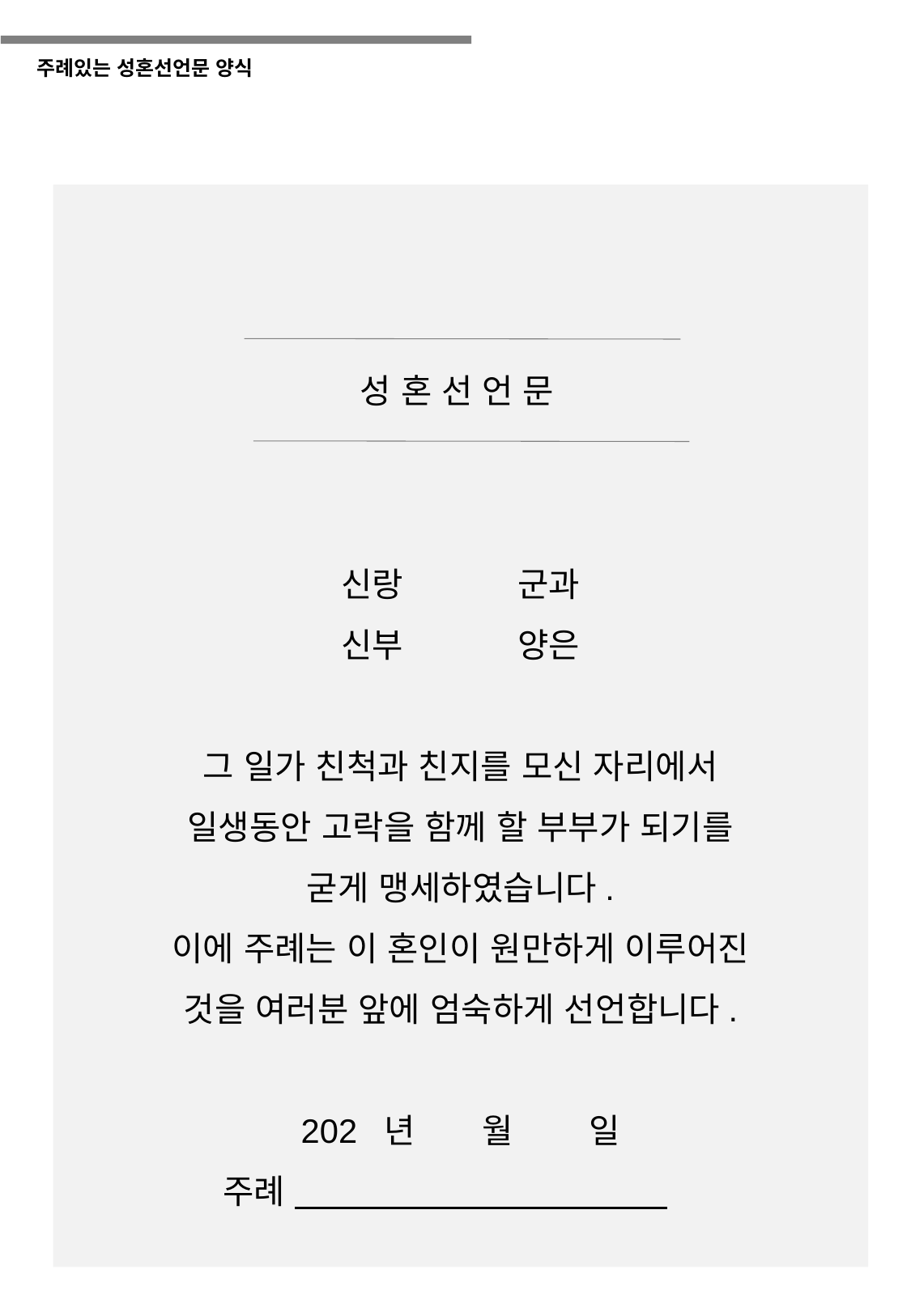

주례있는 성혼선언문 양식

성 혼 선 언 문
신랑            군과
신부            양은

그 일가 친척과 친지를 모신 자리에서
일생동안 고락을 함께 할 부부가 되기를
굳게 맹세하였습니다.
이에 주례는 이 혼인이 원만하게 이루어진
것을 여러분 앞에 엄숙하게 선언합니다.

202  년       월        일
주례 　　　　　　　　　　　ㄳ